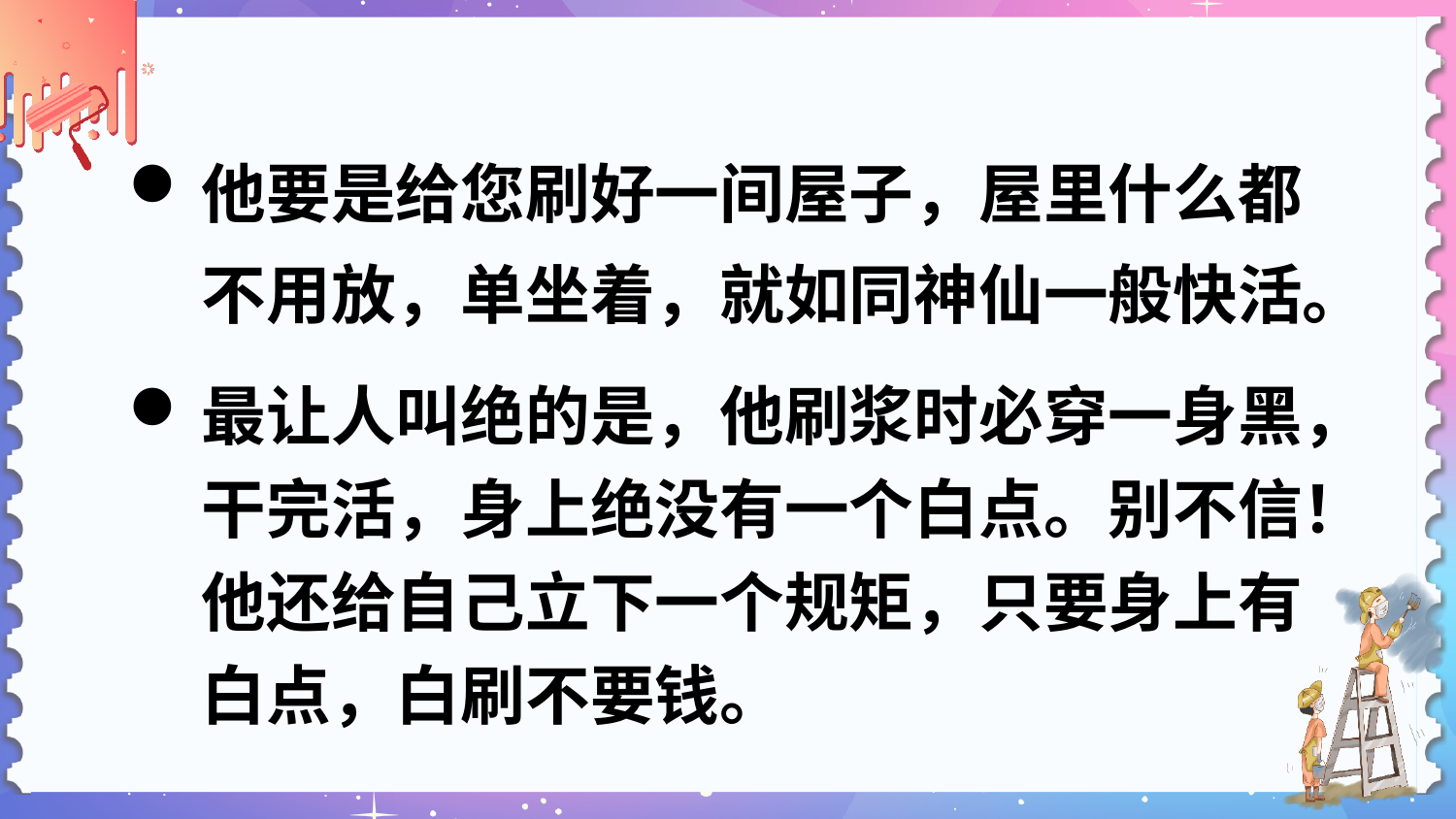

他要是给您刷好一间屋子，屋里什么都不用放，单坐着，就如同神仙一般快活。
最让人叫绝的是，他刷浆时必穿一身黑，干完活，身上绝没有一个白点。别不信！他还给自己立下一个规矩，只要身上有白点，白刷不要钱。